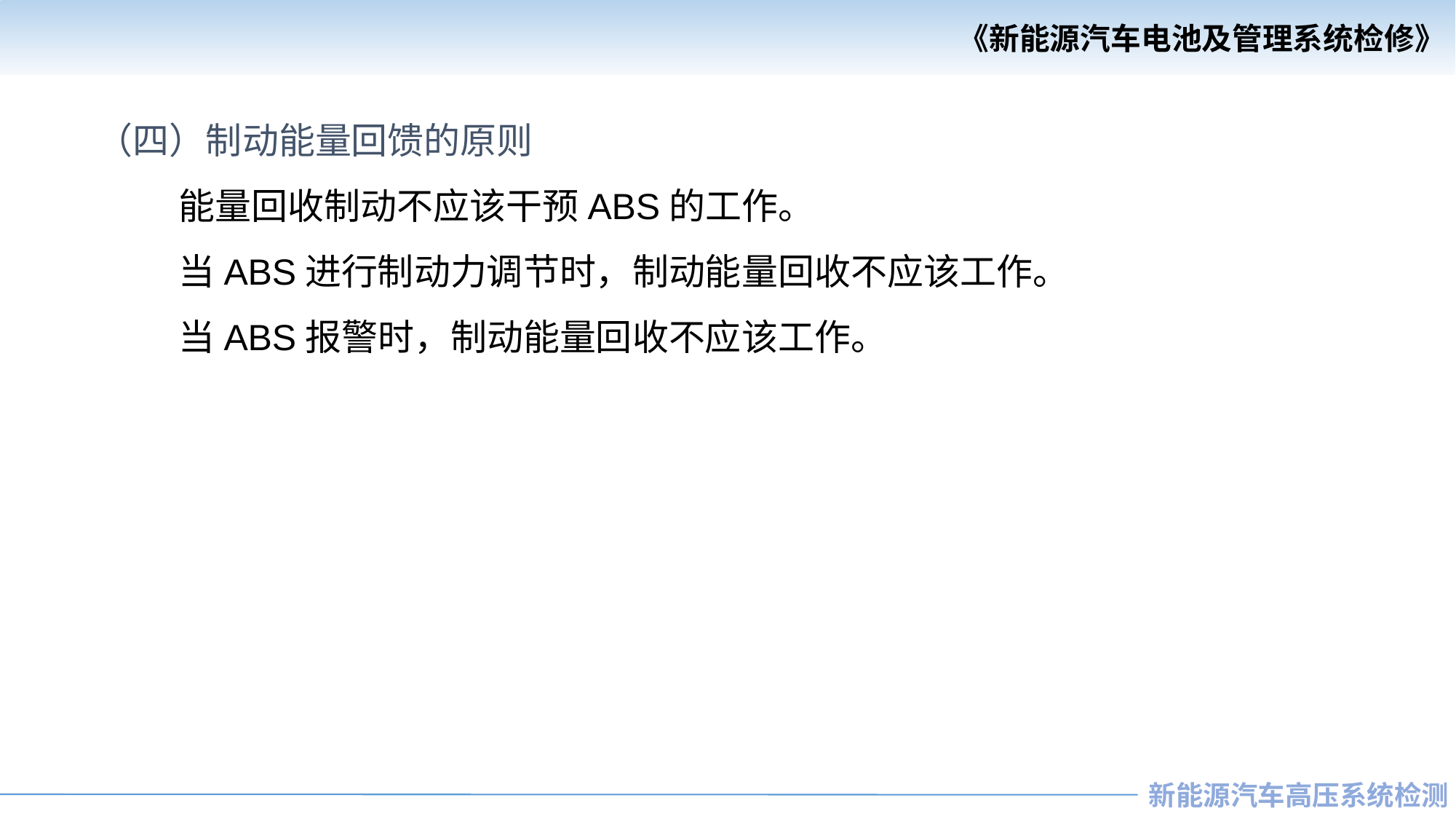

（四）制动能量回馈的原则
              能量回收制动不应该干预ABS的工作。
              当ABS进行制动力调节时，制动能量回收不应该工作。
              当ABS报警时，制动能量回收不应该工作。